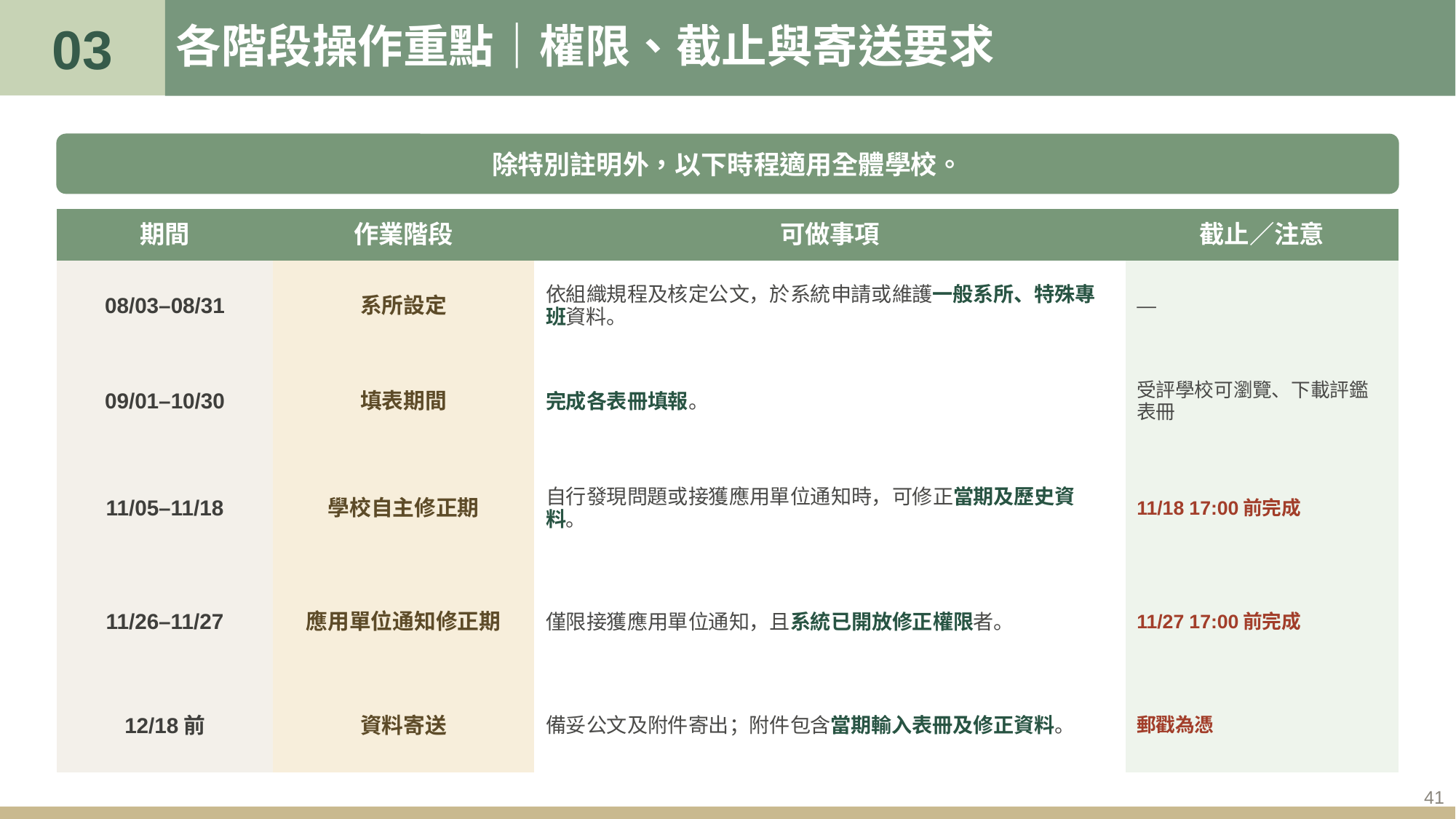

03
# 各階段操作重點｜權限、截止與寄送要求
除特別註明外，以下時程適用全體學校。
| 期間 | 作業階段 | 可做事項 | 截止／注意 |
| --- | --- | --- | --- |
| 08/03–08/31 | 系所設定 | 依組織規程及核定公文，於系統申請或維護一般系所、特殊專班資料。 | — |
| 09/01–10/30 | 填表期間 | 完成各表冊填報。 | 受評學校可瀏覽、下載評鑑表冊 |
| 11/05–11/18 | 學校自主修正期 | 自行發現問題或接獲應用單位通知時，可修正當期及歷史資料。 | 11/18 17:00前完成 |
| 11/26–11/27 | 應用單位通知修正期 | 僅限接獲應用單位通知，且系統已開放修正權限者。 | 11/27 17:00前完成 |
| 12/18前 | 資料寄送 | 備妥公文及附件寄出；附件包含當期輸入表冊及修正資料。 | 郵戳為憑 |
41